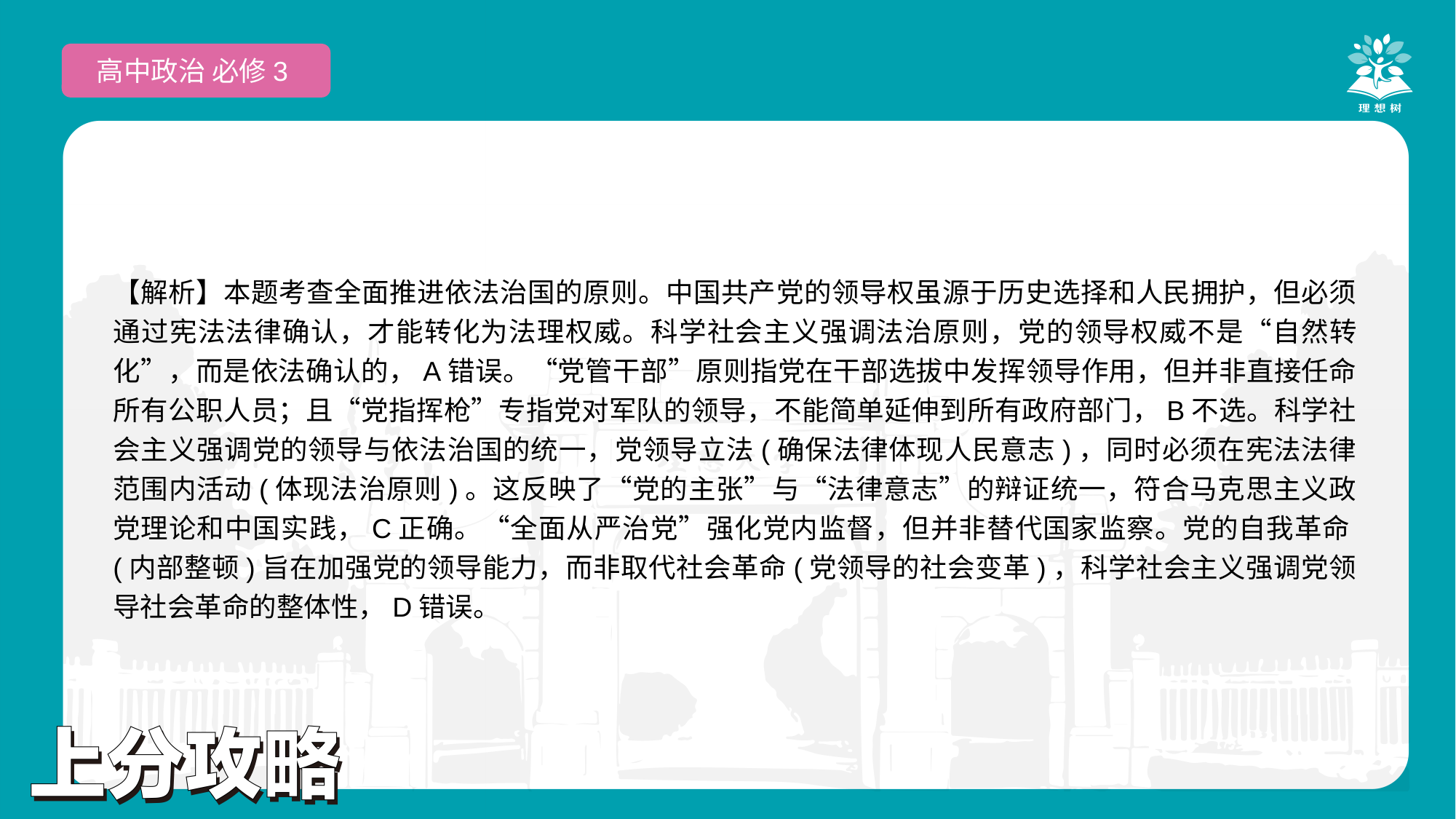

高中政治 必修3
【解析】本题考查全面推进依法治国的原则。中国共产党的领导权虽源于历史选择和人民拥护，但必须通过宪法法律确认，才能转化为法理权威。科学社会主义强调法治原则，党的领导权威不是“自然转化”，而是依法确认的，A错误。“党管干部”原则指党在干部选拔中发挥领导作用，但并非直接任命所有公职人员；且“党指挥枪”专指党对军队的领导，不能简单延伸到所有政府部门，B不选。科学社会主义强调党的领导与依法治国的统一，党领导立法(确保法律体现人民意志)，同时必须在宪法法律范围内活动(体现法治原则)。这反映了“党的主张”与“法律意志”的辩证统一，符合马克思主义政党理论和中国实践，C正确。“全面从严治党”强化党内监督，但并非替代国家监察。党的自我革命(内部整顿)旨在加强党的领导能力，而非取代社会革命(党领导的社会变革)，科学社会主义强调党领导社会革命的整体性，D错误。